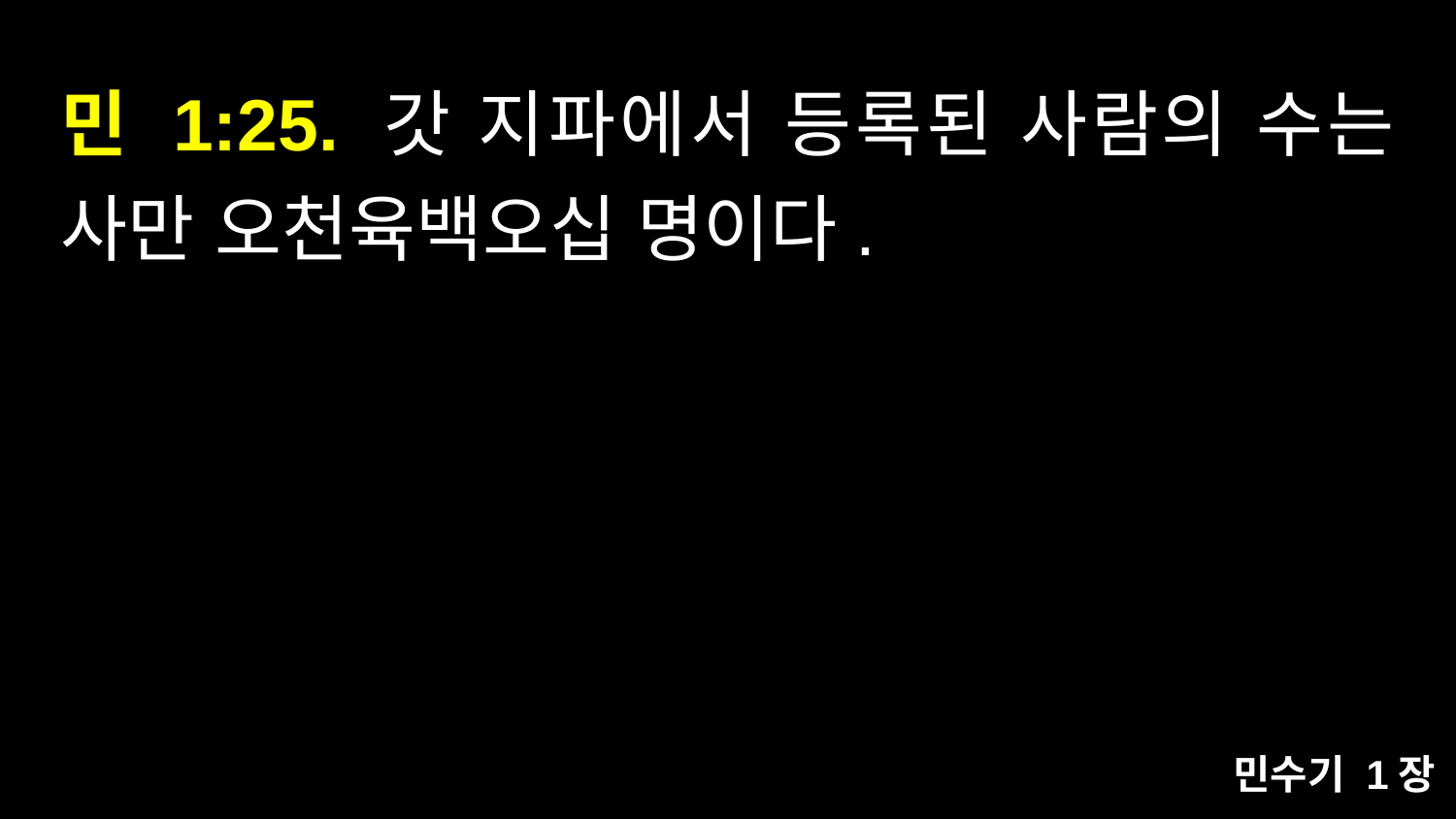

# 민 1:25. 갓 지파에서 등록된 사람의 수는 사만 오천육백오십 명이다.
민수기 1장